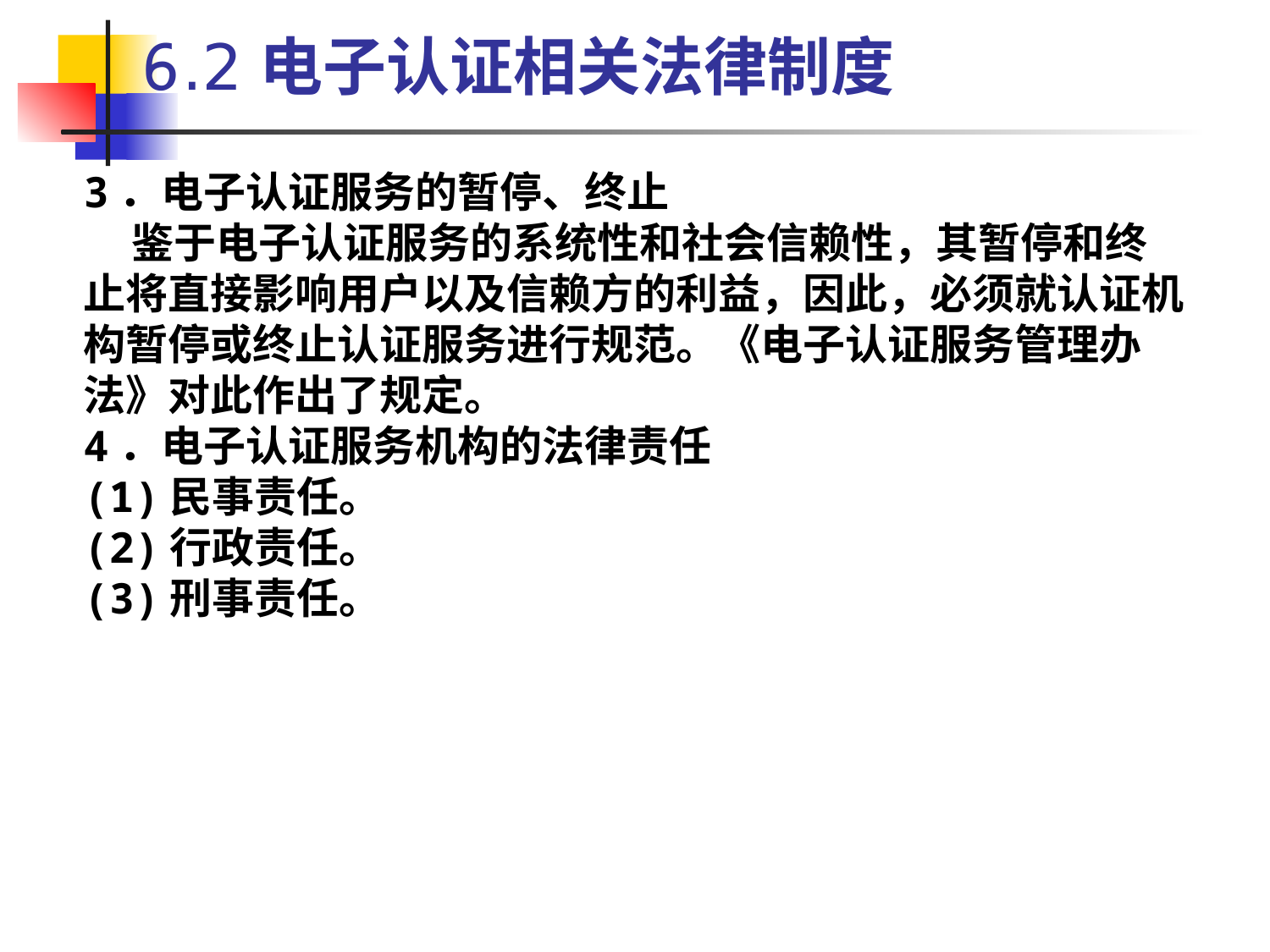

6.2电子认证相关法律制度
3．电子认证服务的暂停、终止
    鉴于电子认证服务的系统性和社会信赖性，其暂停和终止将直接影响用户以及信赖方的利益，因此，必须就认证机构暂停或终止认证服务进行规范。《电子认证服务管理办法》对此作出了规定。
4．电子认证服务机构的法律责任
(1)民事责任。
(2)行政责任。
(3)刑事责任。